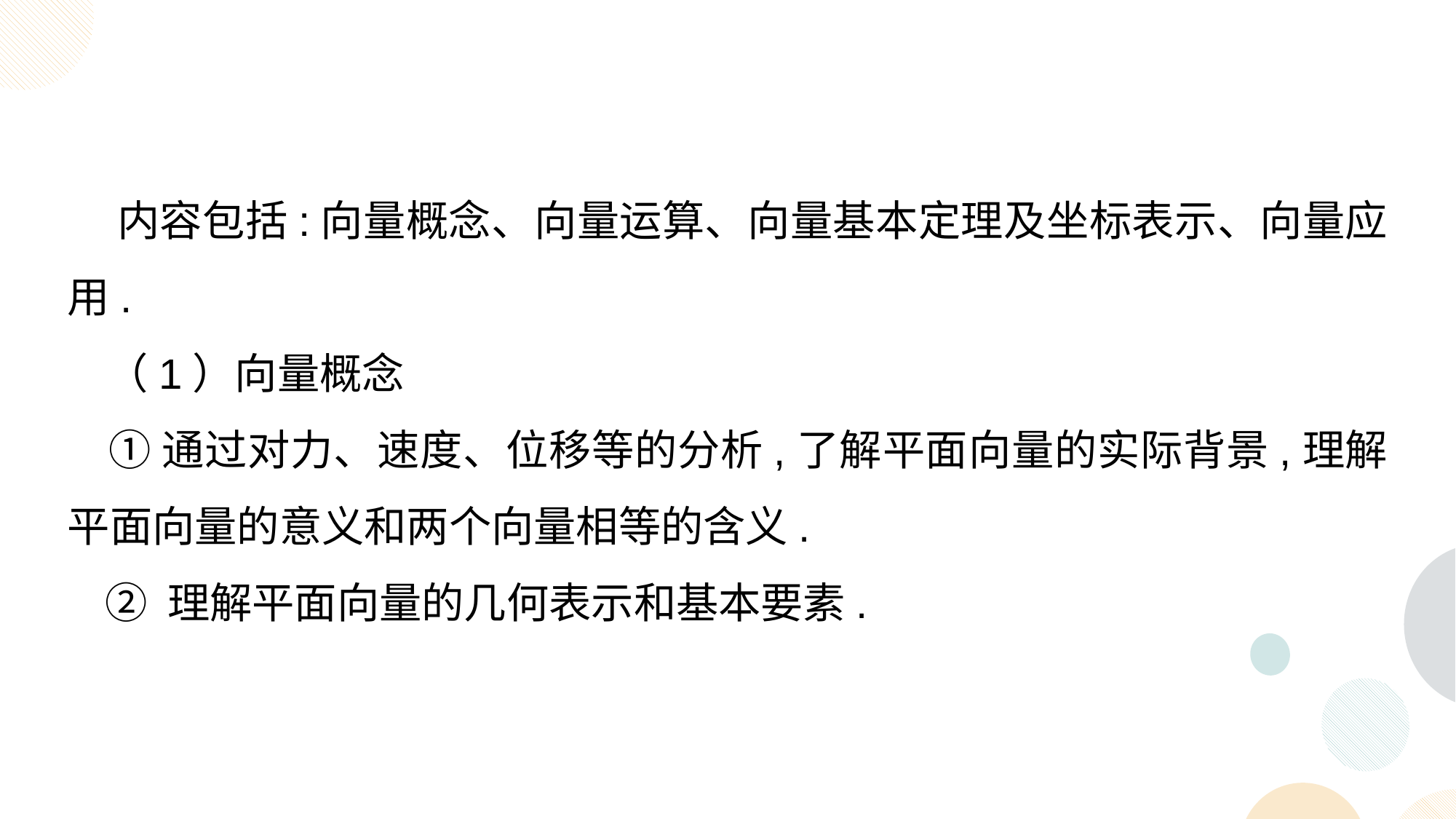

内容包括:向量概念、向量运算、向量基本定理及坐标表示、向量应用.
   （1）向量概念
    ①通过对力、速度、位移等的分析,了解平面向量的实际背景,理解平面向量的意义和两个向量相等的含义.
    ② 理解平面向量的几何表示和基本要素.